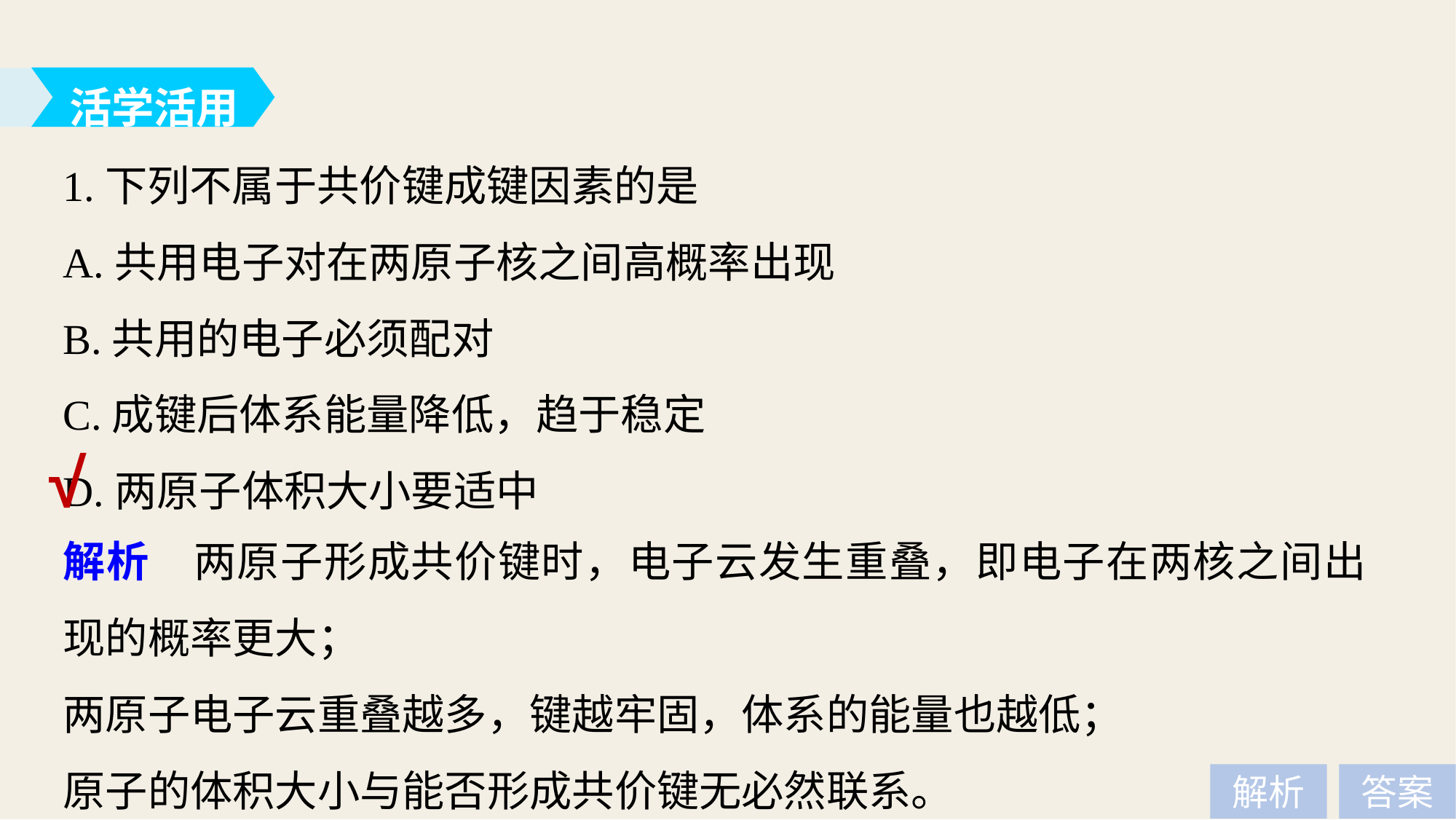

活学活用

1.下列不属于共价键成键因素的是
A.共用电子对在两原子核之间高概率出现
B.共用的电子必须配对
C.成键后体系能量降低，趋于稳定
D.两原子体积大小要适中
√
解析　两原子形成共价键时，电子云发生重叠，即电子在两核之间出现的概率更大；
两原子电子云重叠越多，键越牢固，体系的能量也越低；
原子的体积大小与能否形成共价键无必然联系。
解析
答案